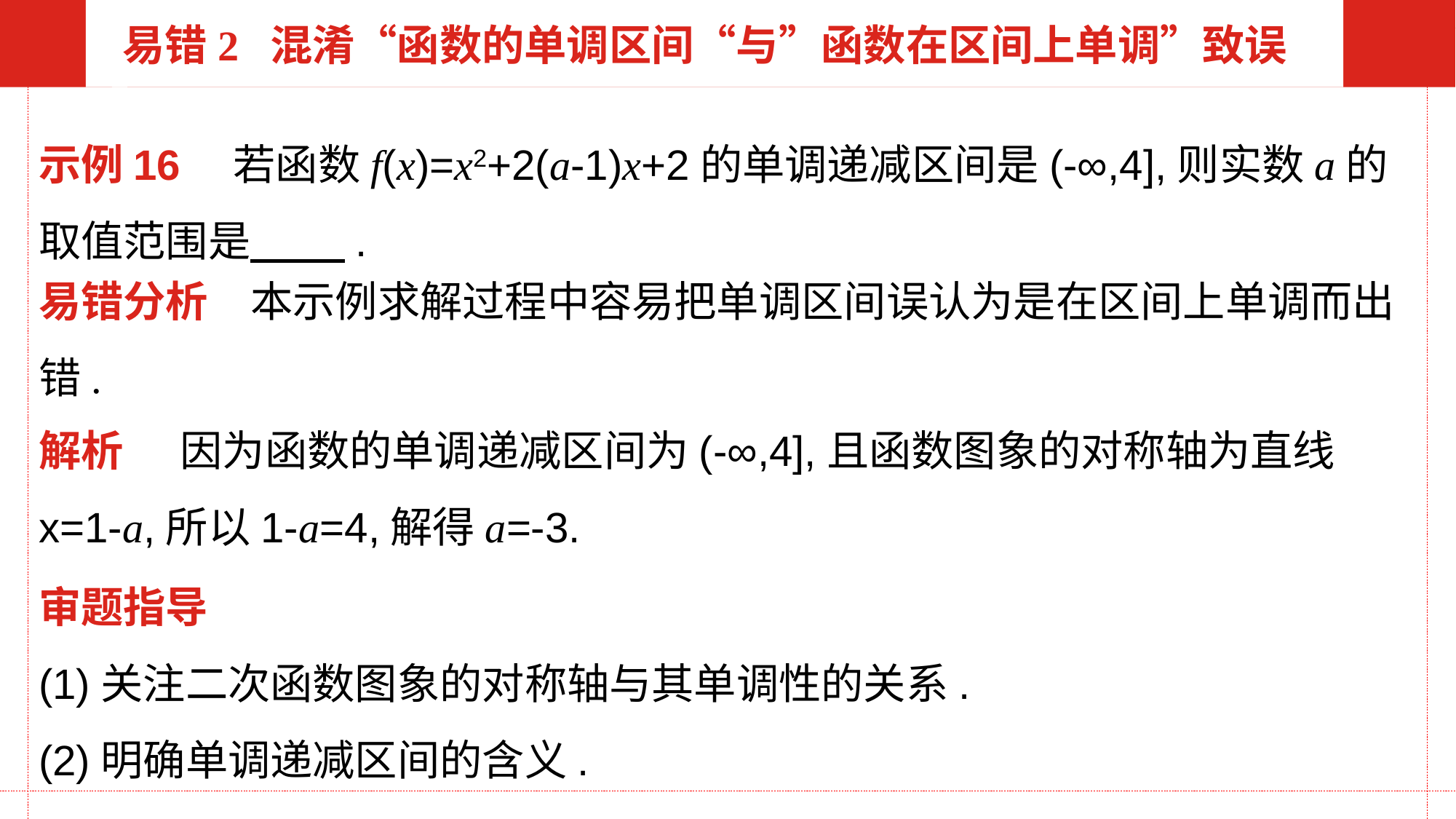

易错2  混淆“函数的单调区间“与”函数在区间上单调”致误

示例16　若函数f(x)=x2+2(a-1)x+2的单调递减区间是(-∞,4],则实数a的取值范围是          .
易错分析　本示例求解过程中容易把单调区间误认为是在区间上单调而出错.

解析      因为函数的单调递减区间为(-∞,4],且函数图象的对称轴为直线x=1-a,所以1-a=4,解得a=-3.
审题指导
(1)关注二次函数图象的对称轴与其单调性的关系.
(2)明确单调递减区间的含义.